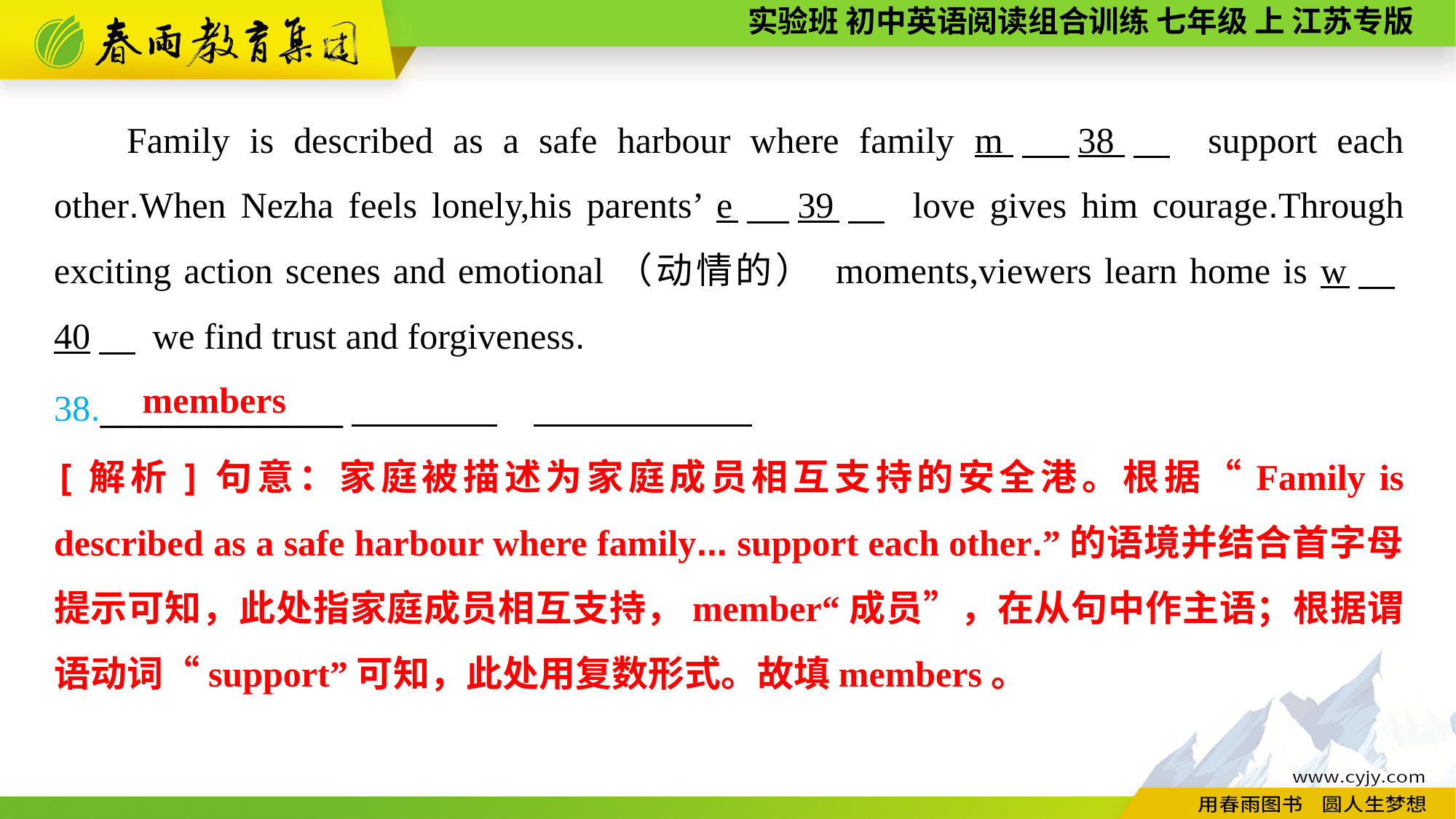

Family is described as a safe harbour where family m　38　 support each other.When Nezha feels lonely,his parents’ e　39　 love gives him courage.Through exciting action scenes and emotional（动情的） moments,viewers learn home is w　40　 we find trust and forgiveness.
38.____________
members
[解析]句意：家庭被描述为家庭成员相互支持的安全港。根据“Family is described as a safe harbour where family... support each other.”的语境并结合首字母提示可知，此处指家庭成员相互支持，member“成员”，在从句中作主语；根据谓语动词“support”可知，此处用复数形式。故填members。